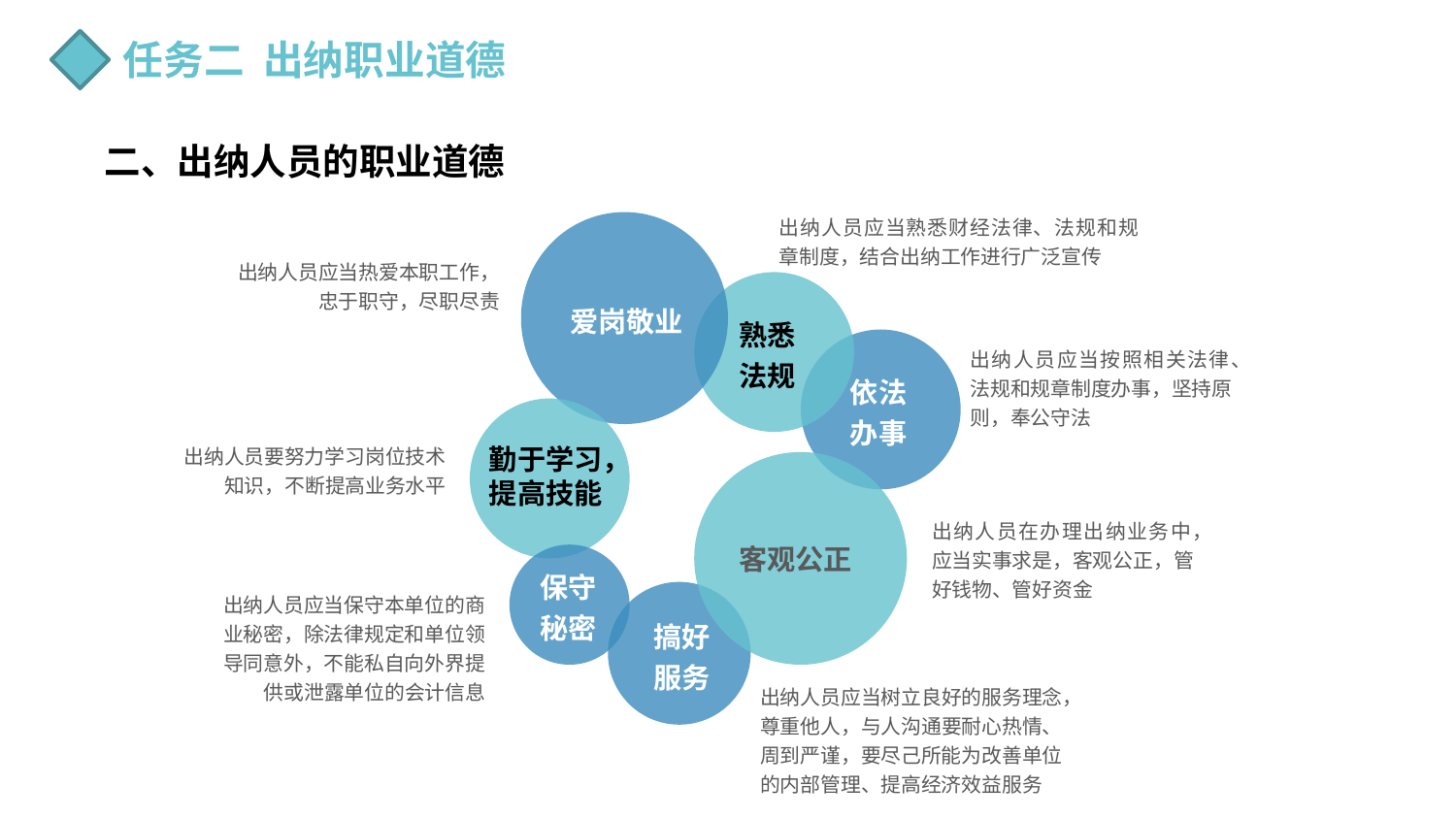

任务二  出纳职业道德

二、出纳人员的职业道德
出纳人员应当熟悉财经法律、法规和规章制度，结合出纳工作进行广泛宣传

出纳人员应当热爱本职工作，忠于职守，尽职尽责

爱岗敬业
熟悉法规

出纳人员应当按照相关法律、法规和规章制度办事，坚持原
则，奉公守法
依法办事

出纳人员要努力学习岗位技术知识，不断提高业务水平
勤于学习，提高技能

出纳人员在办理出纳业务中，应当实事求是，客观公正，管
好钱物、管好资金
客观公正

保守秘密

出纳人员应当保守本单位的商业秘密，除法律规定和单位领导同意外，不能私自向外界提供或泄露单位的会计信息
搞好服务
出纳人员应当树立良好的服务理念，尊重他人，与人沟通要耐心热情、周到严谨，要尽己所能为改善单位的内部管理、提高经济效益服务